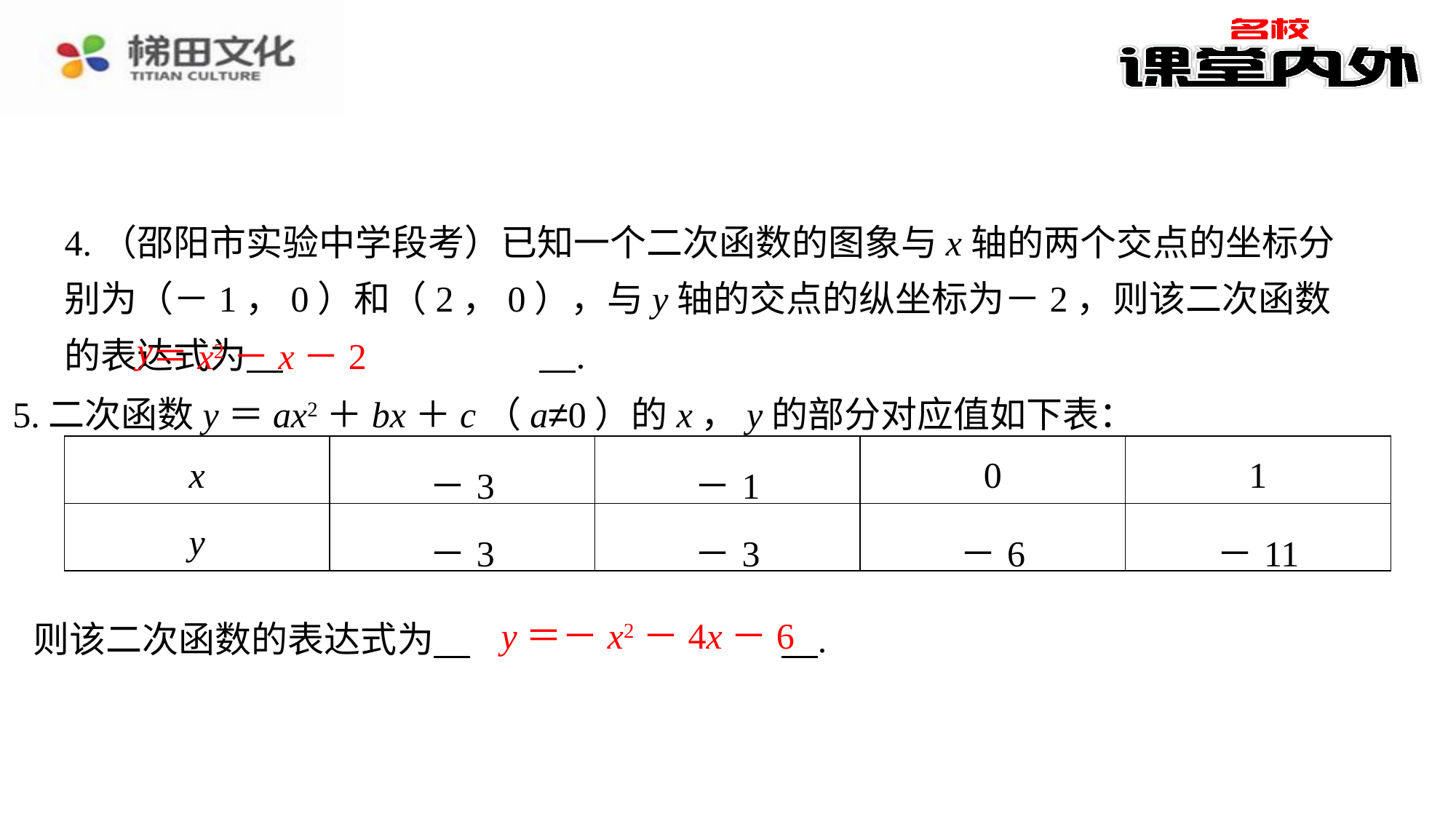

4.（邵阳市实验中学段考）已知一个二次函数的图象与x轴的两个交点的坐标分别为（－1，0）和（2，0），与y轴的交点的纵坐标为－2，则该二次函数的表达式为 　y＝x2－x－2　⁠.
y
＝x2－x－2
5.二次函数y＝ax2＋bx＋c（a≠0）的x，y的部分对应值如下表：
| x | －3 | －1 | 0 | 1 |
| --- | --- | --- | --- | --- |
| y | －3 | －3 | －6 | －11 |
y＝－x2－4x－6
则该二次函数的表达式为 　y＝－x2－4x－6　⁠.